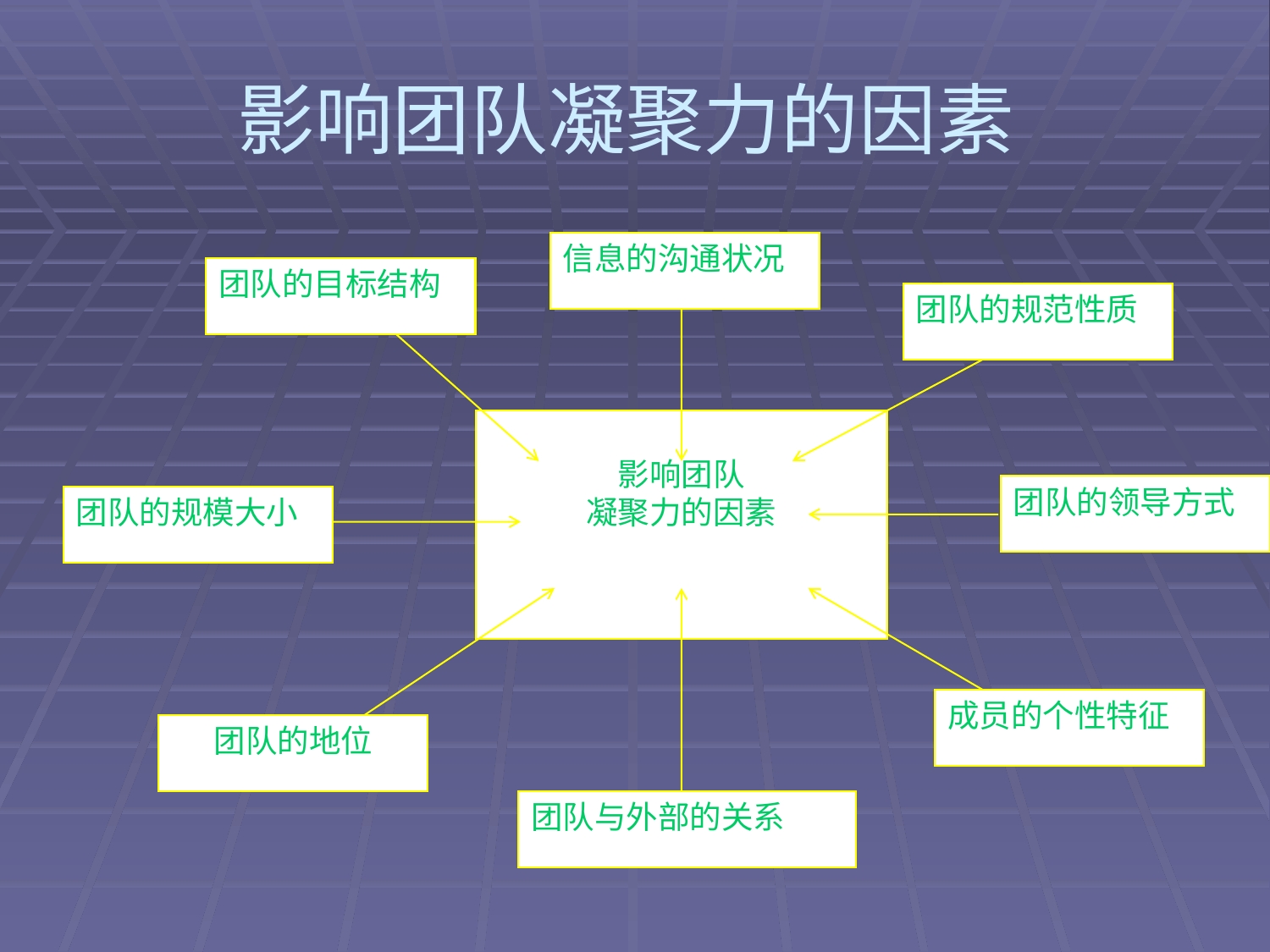

# 影响团队凝聚力的因素
信息的沟通状况
团队的目标结构
团队的规范性质

影响团队
凝聚力的因素

团队的领导方式
成员的个性特征
团队与外部的关系
团队的规模大小
团队的地位